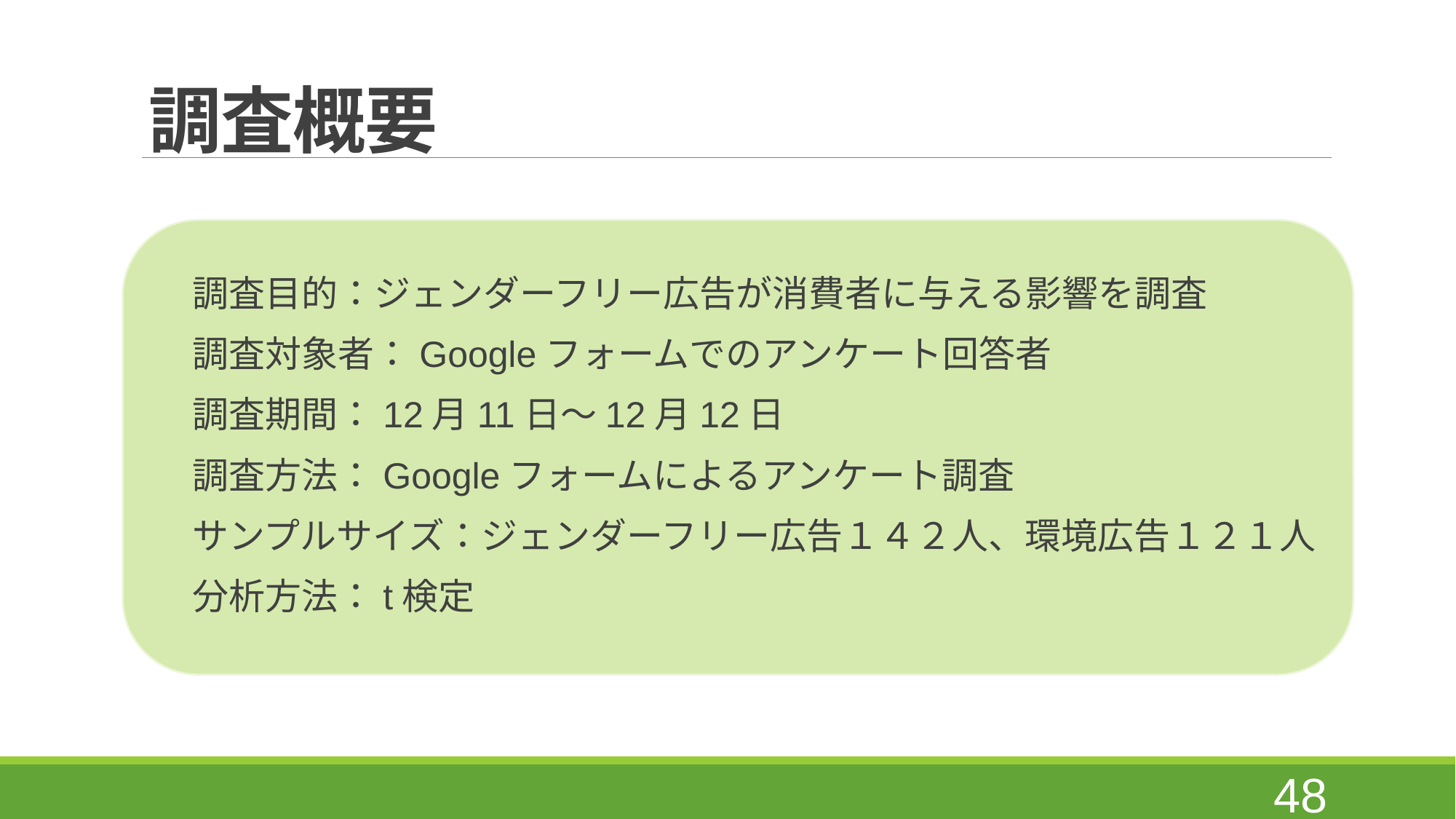

# 調査概要

調査目的：ジェンダーフリー広告が消費者に与える影響を調査
調査対象者：Googleフォームでのアンケート回答者
調査期間：12月11日〜12月12日
調査方法：Googleフォームによるアンケート調査
サンプルサイズ：ジェンダーフリー広告１４２人、環境広告１２１人
分析方法：t検定
48